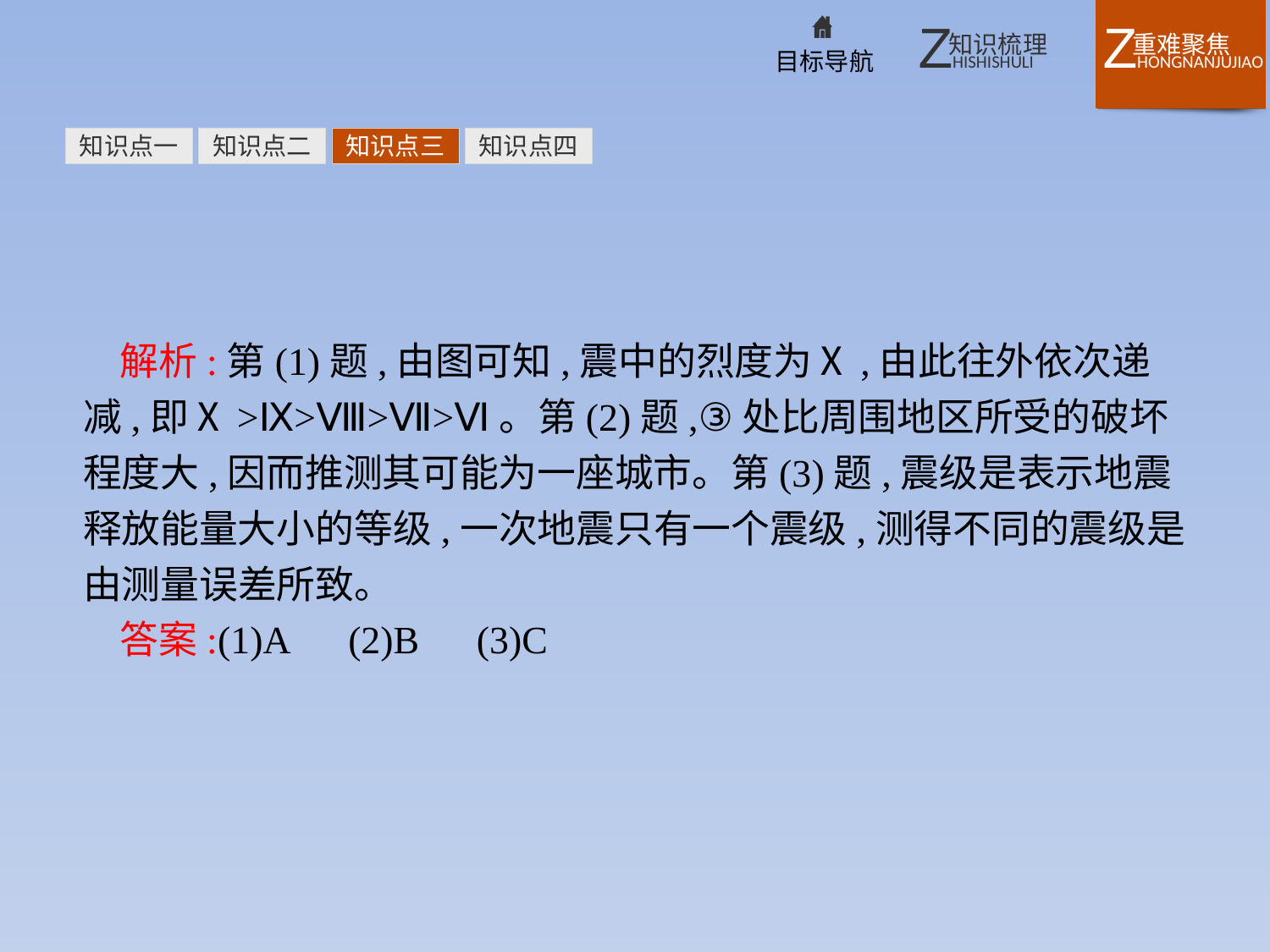

知识点一
知识点二
知识点三
知识点四
解析:第(1)题,由图可知,震中的烈度为Ⅹ,由此往外依次递减,即Ⅹ>Ⅸ>Ⅷ>Ⅶ>Ⅵ。第(2)题,③处比周围地区所受的破坏程度大,因而推测其可能为一座城市。第(3)题,震级是表示地震释放能量大小的等级,一次地震只有一个震级,测得不同的震级是由测量误差所致。
答案:(1)A　(2)B　(3)C